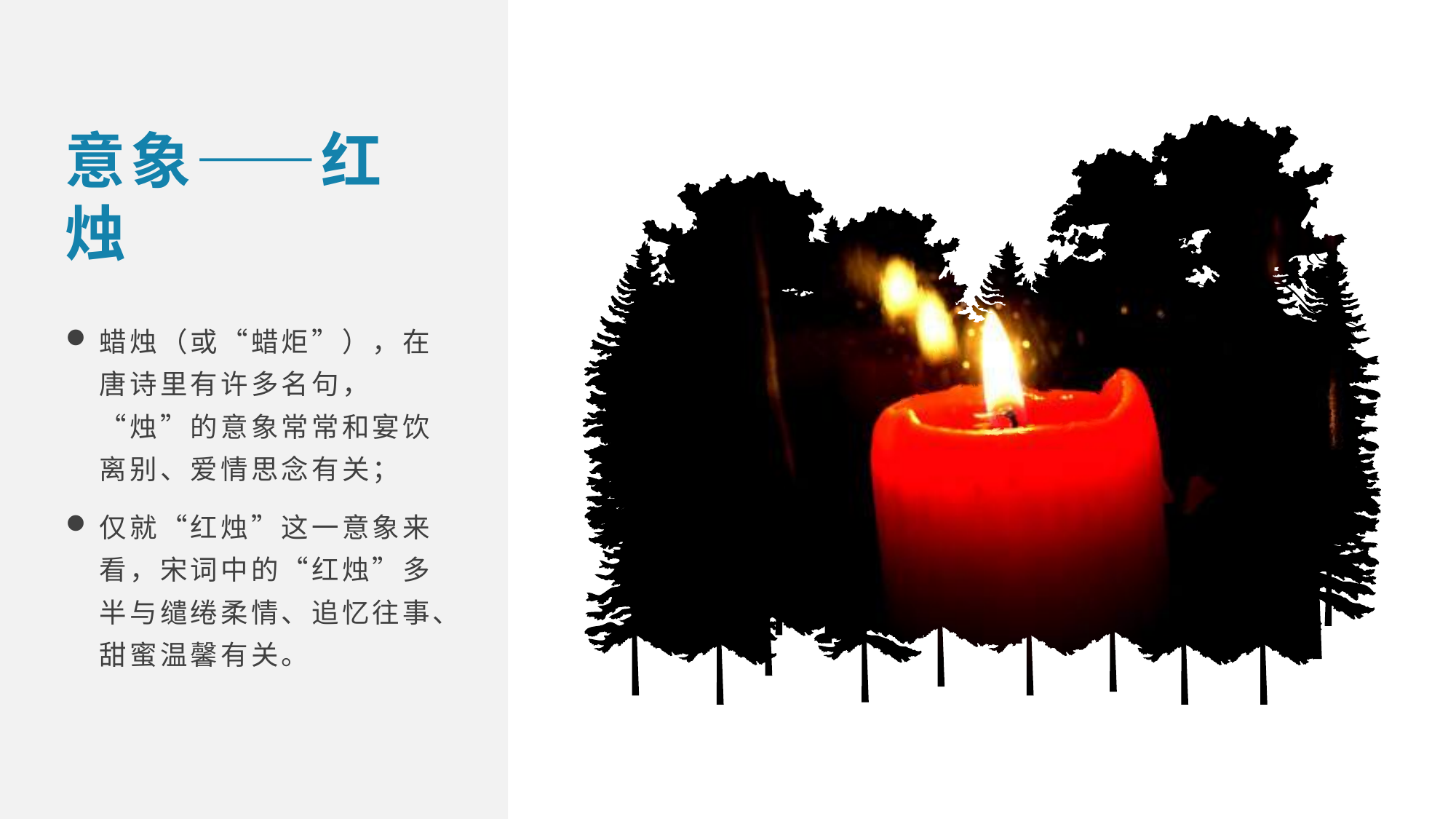

意象——红烛

蜡烛（或“蜡炬”），在唐诗里有许多名句，“烛”的意象常常和宴饮离别、爱情思念有关；
仅就“红烛”这一意象来看，宋词中的“红烛”多半与缱绻柔情、追忆往事、甜蜜温馨有关。